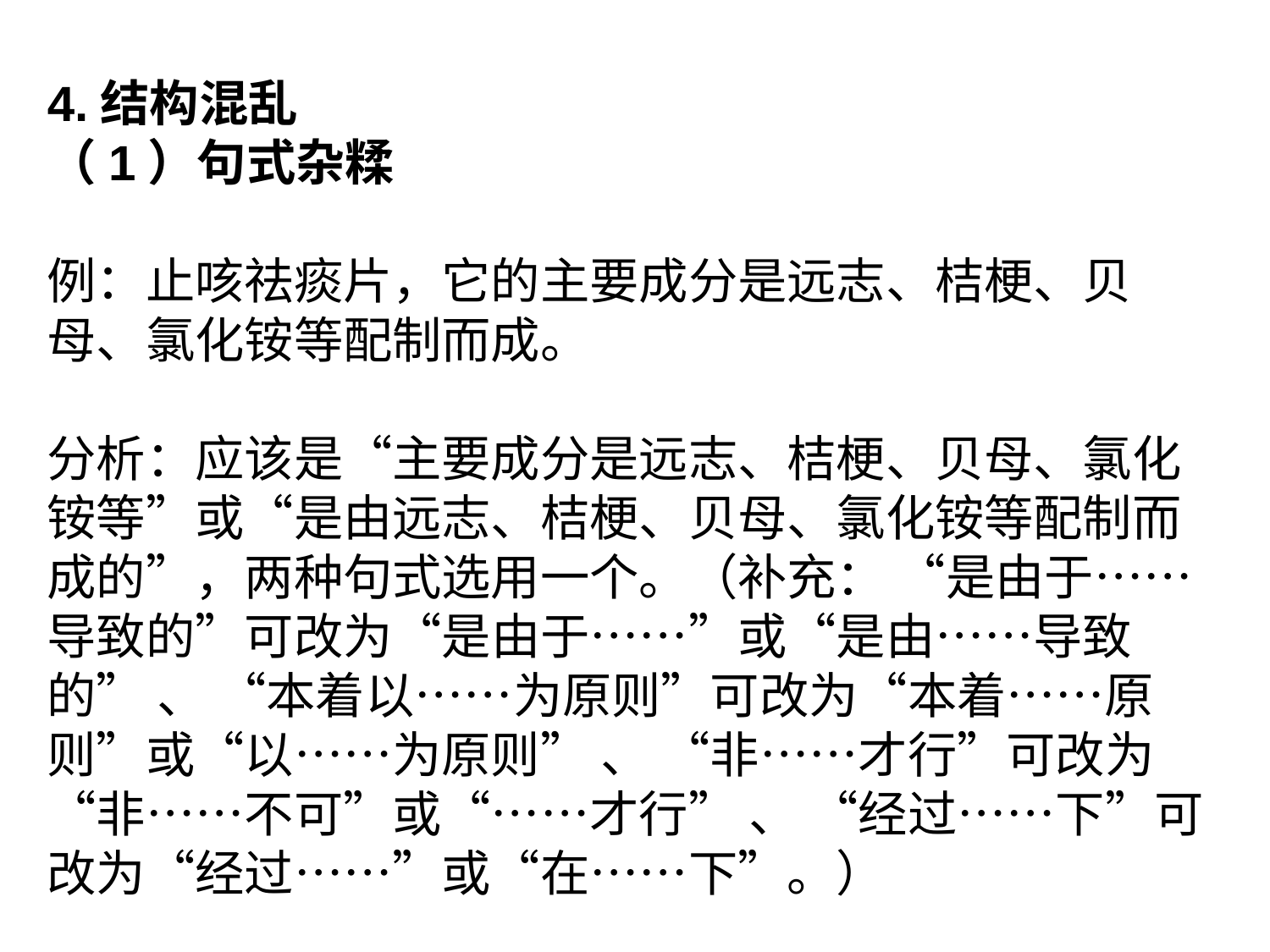

4.结构混乱
（1）句式杂糅

例：止咳祛痰片，它的主要成分是远志、桔梗、贝母、氯化铵等配制而成。

分析：应该是“主要成分是远志、桔梗、贝母、氯化铵等”或“是由远志、桔梗、贝母、氯化铵等配制而成的”，两种句式选用一个。（补充： “是由于……导致的”可改为“是由于……”或“是由……导致的” 、 “本着以……为原则”可改为“本着……原则”或“以……为原则” 、 “非……才行”可改为“非……不可”或“……才行” 、 “经过……下”可改为“经过……”或“在……下”。）